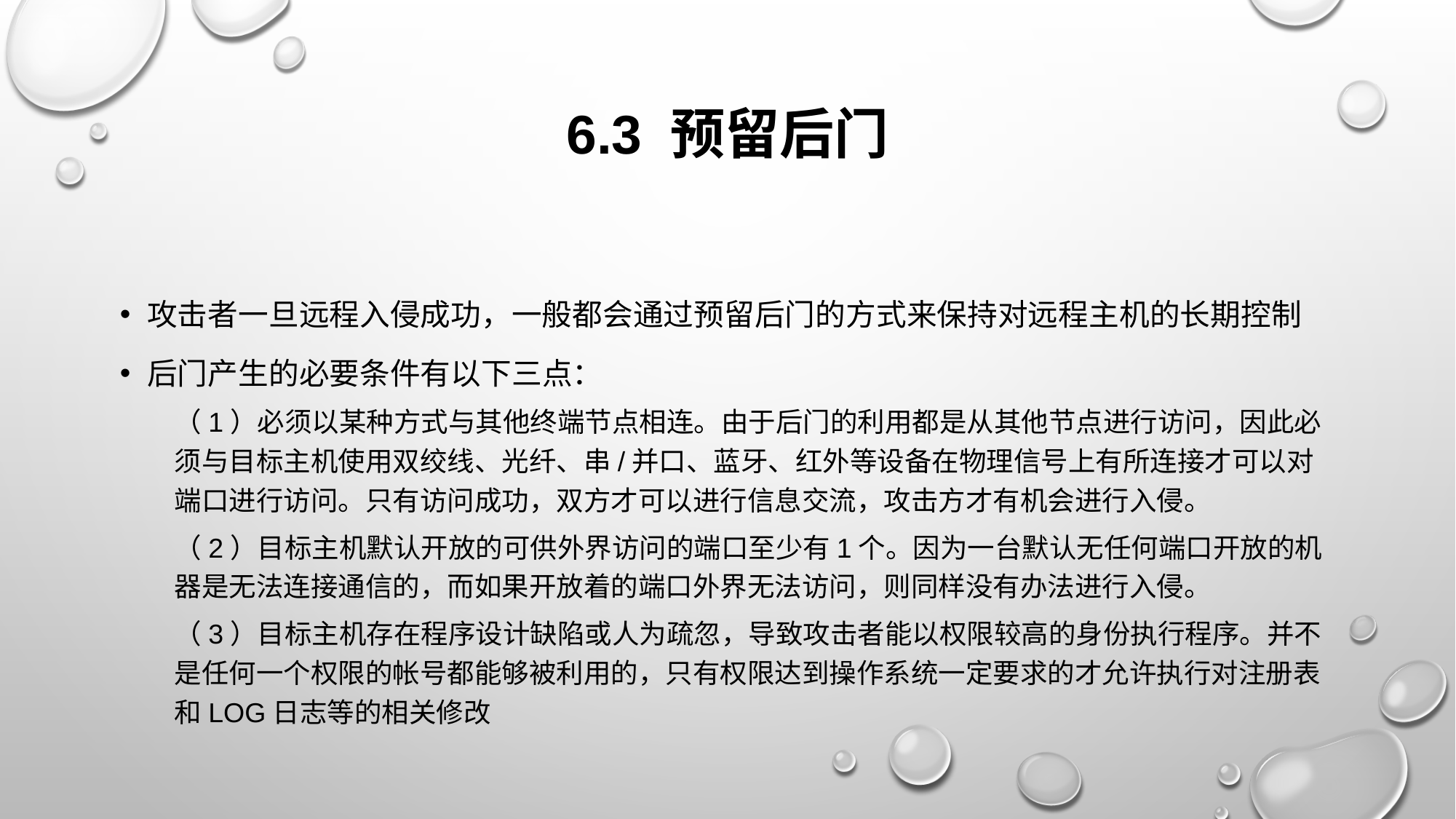

# 6.3 预留后门
攻击者一旦远程入侵成功，一般都会通过预留后门的方式来保持对远程主机的长期控制
后门产生的必要条件有以下三点：
（1）必须以某种方式与其他终端节点相连。由于后门的利用都是从其他节点进行访问，因此必须与目标主机使用双绞线、光纤、串/并口、蓝牙、红外等设备在物理信号上有所连接才可以对端口进行访问。只有访问成功，双方才可以进行信息交流，攻击方才有机会进行入侵。
（2）目标主机默认开放的可供外界访问的端口至少有1个。因为一台默认无任何端口开放的机器是无法连接通信的，而如果开放着的端口外界无法访问，则同样没有办法进行入侵。
（3）目标主机存在程序设计缺陷或人为疏忽，导致攻击者能以权限较高的身份执行程序。并不是任何一个权限的帐号都能够被利用的，只有权限达到操作系统一定要求的才允许执行对注册表和log日志等的相关修改